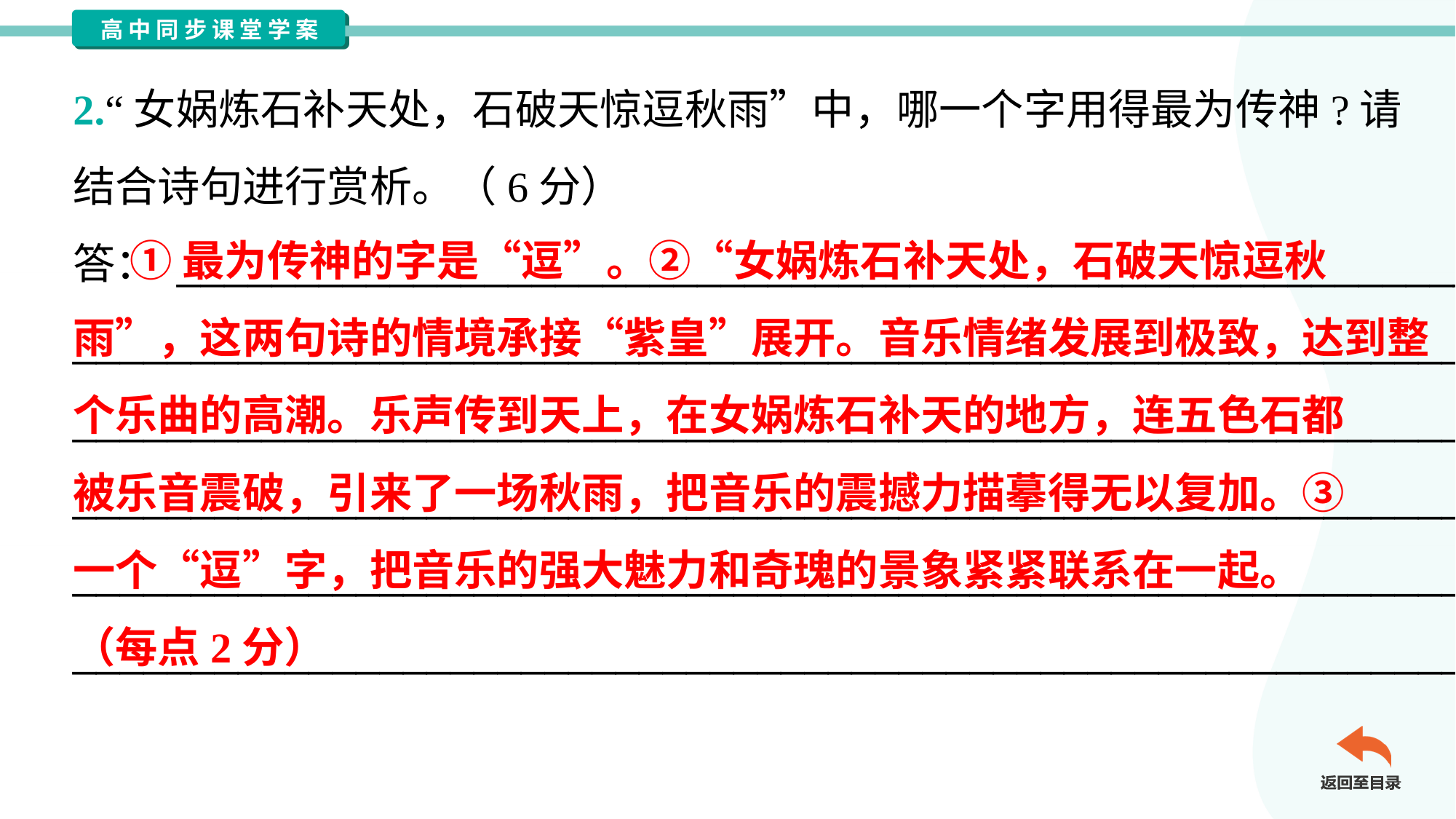

2.“女娲炼石补天处，石破天惊逗秋雨”中，哪一个字用得最为传神?请
结合诗句进行赏析。（6分）
答： ________________________________________________________
_____________________________________________________________
_____________________________________________________________
_____________________________________________________________
_____________________________________________________________
_____________________________________________________________
      ①最为传神的字是“逗”。②“女娲炼石补天处，石破天惊逗秋
雨”，这两句诗的情境承接“紫皇”展开。音乐情绪发展到极致，达到整
个乐曲的高潮。乐声传到天上，在女娲炼石补天的地方，连五色石都
被乐音震破，引来了一场秋雨，把音乐的震撼力描摹得无以复加。③
一个“逗”字，把音乐的强大魅力和奇瑰的景象紧紧联系在一起。
（每点2分）